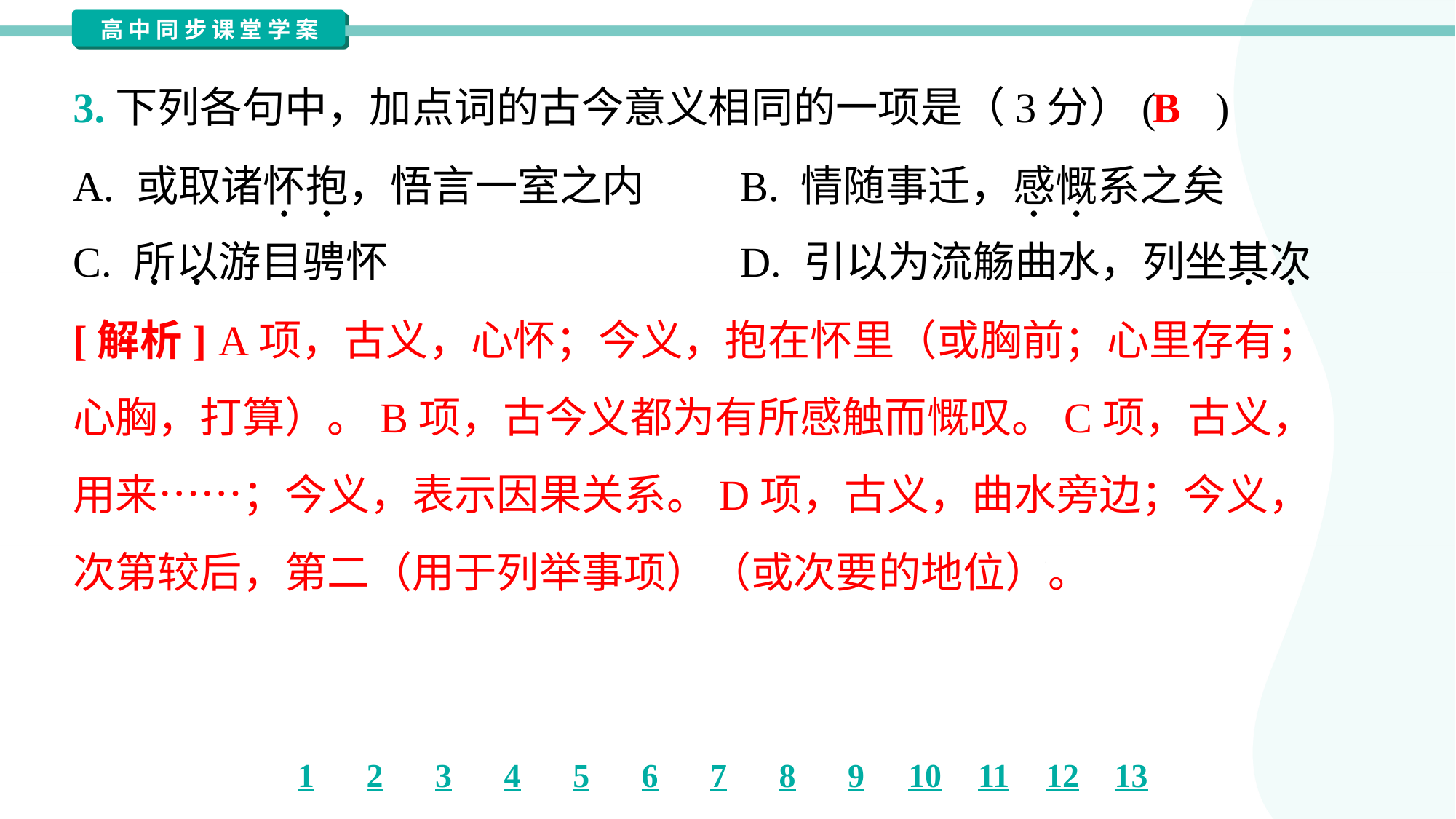

B
3.下列各句中，加点词的古今意义相同的一项是（3分）(     )
A. 或取诸怀抱，悟言一室之内	B. 情随事迁，感慨系之矣
C. 所以游目骋怀	D. 引以为流觞曲水，列坐其次

[解析] A项，古义，心怀；今义，抱在怀里（或胸前；心里存有；
心胸，打算）。B项，古今义都为有所感触而慨叹。C项，古义，
用来……；今义，表示因果关系。D项，古义，曲水旁边；今义，
次第较后，第二（用于列举事项）（或次要的地位）。